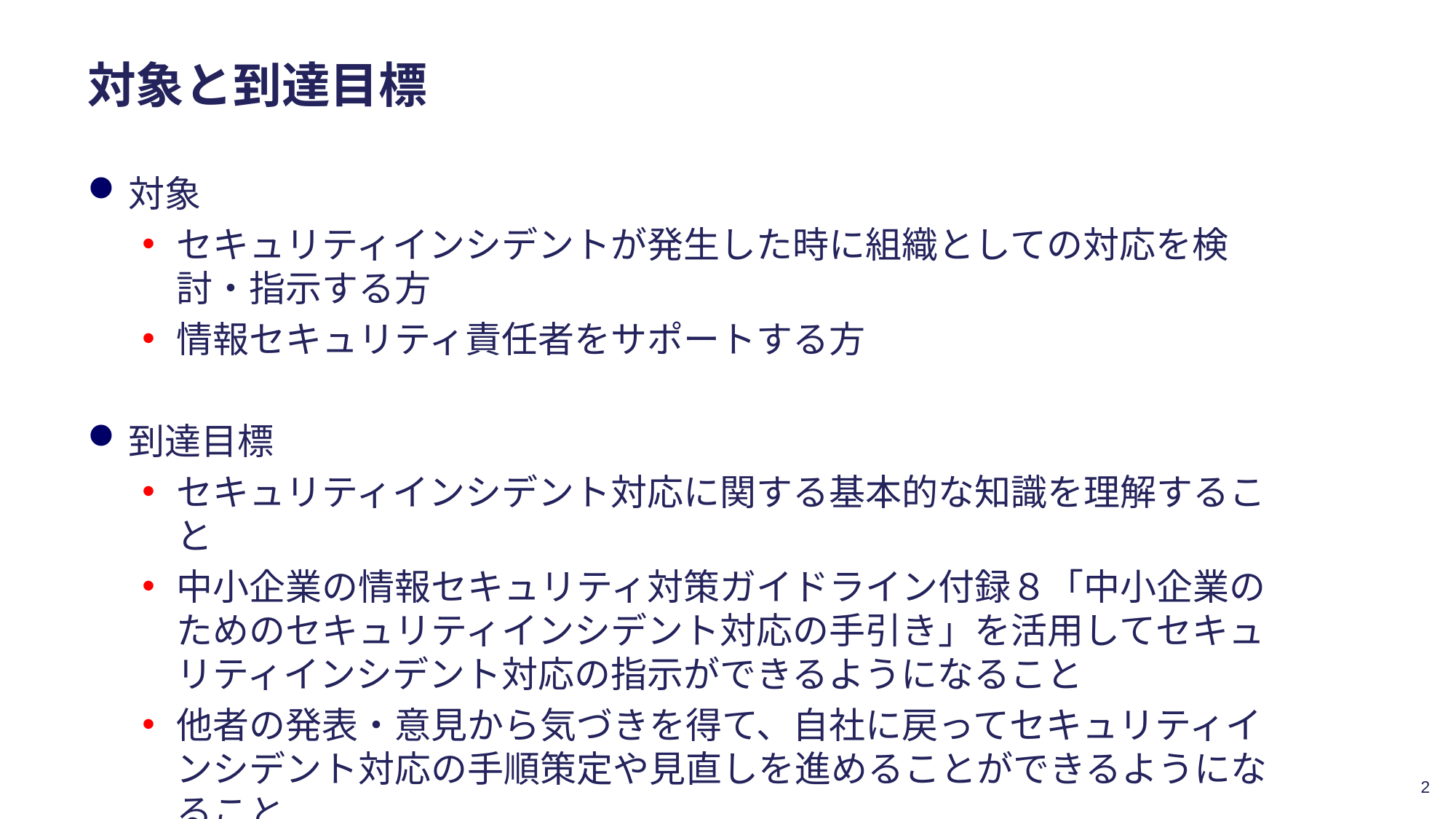

# 対象と到達目標
対象
セキュリティインシデントが発生した時に組織としての対応を検討・指示する方
情報セキュリティ責任者をサポートする方

到達目標
セキュリティインシデント対応に関する基本的な知識を理解すること
中小企業の情報セキュリティ対策ガイドライン付録８「中小企業のためのセキュリティインシデント対応の手引き」を活用してセキュリティインシデント対応の指示ができるようになること
他者の発表・意見から気づきを得て、自社に戻ってセキュリティインシデント対応の手順策定や見直しを進めることができるようになること
2